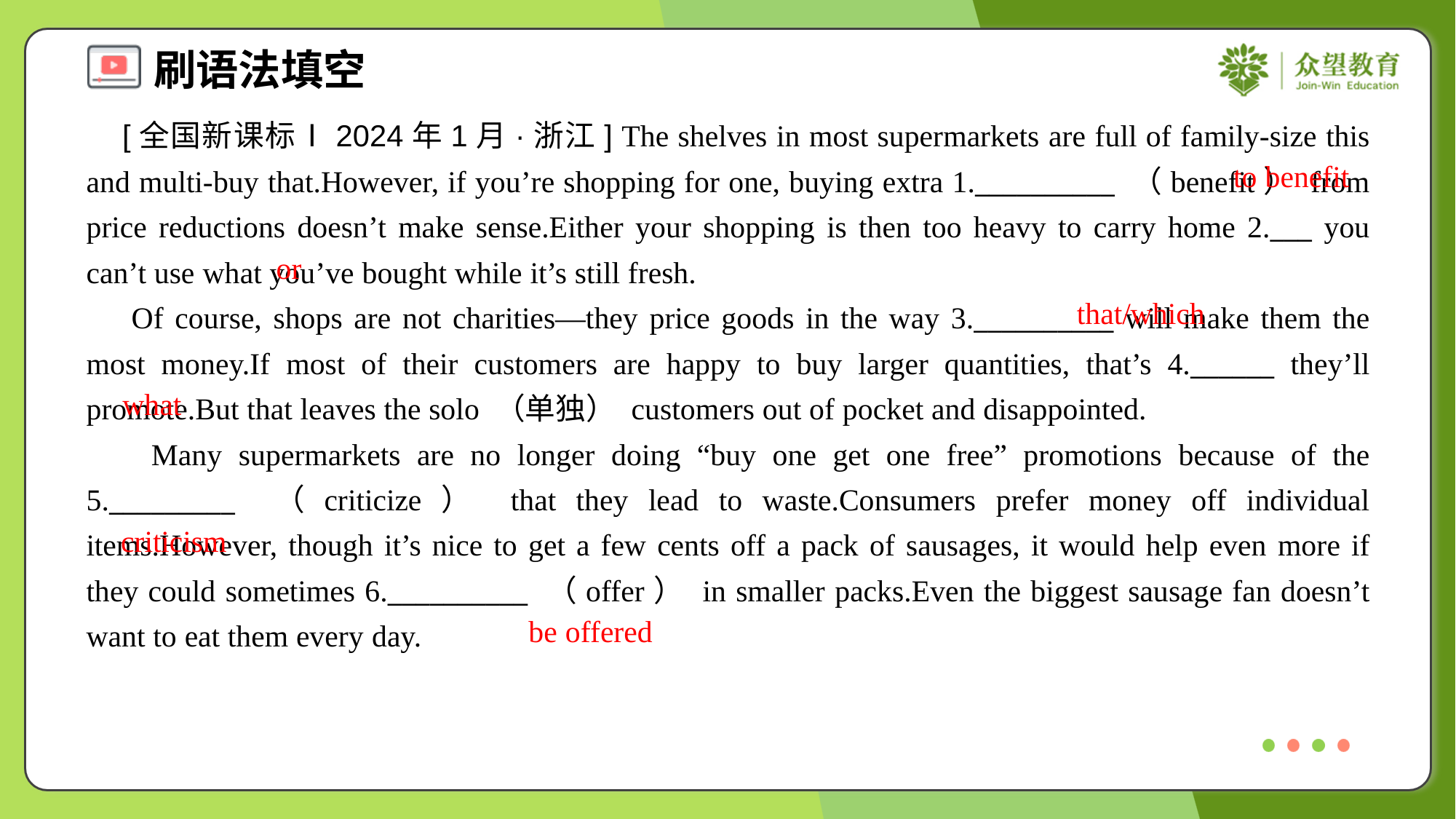

[全国新课标Ⅰ2024年1月·浙江] The shelves in most supermarkets are full of family-size this and multi-buy that.However, if you’re shopping for one, buying extra 1.__________ （benefit） from price reductions doesn’t make sense.Either your shopping is then too heavy to carry home 2.___ you can’t use what you’ve bought while it’s still fresh.
    Of course, shops are not charities—they price goods in the way 3.__________ will make them the most money.If most of their customers are happy to buy larger quantities, that’s 4.______ they’ll promote.But that leaves the solo （单独） customers out of pocket and disappointed.
    Many supermarkets are no longer doing “buy one get one free” promotions because of the 5._________ （criticize） that they lead to waste.Consumers prefer money off individual items.However, though it’s nice to get a few cents off a pack of sausages, it would help even more if they could sometimes 6.__________ （offer） in smaller packs.Even the biggest sausage fan doesn’t want to eat them every day.

to benefit
or
that/which
what
criticism
be offered